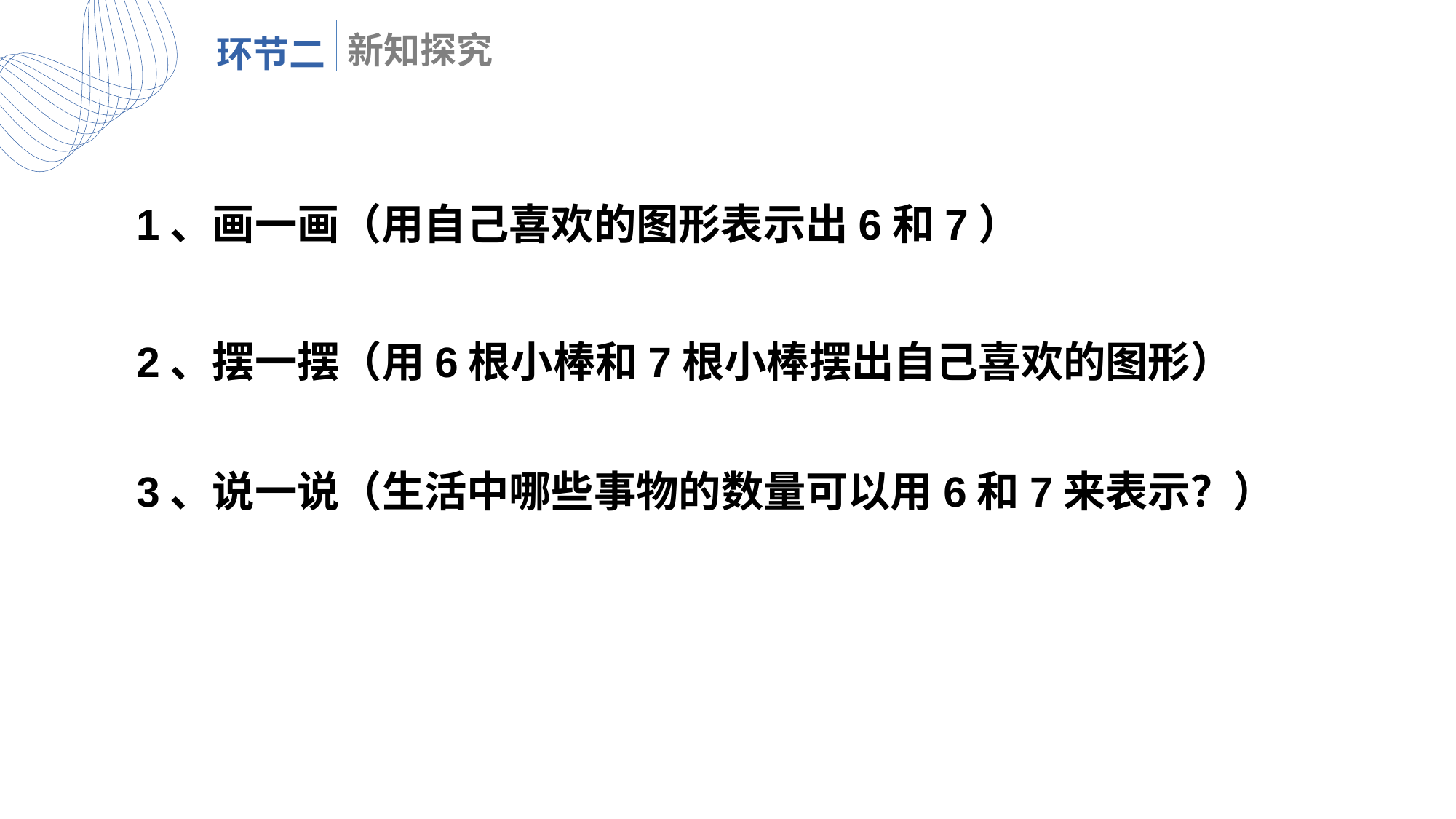

1、画一画（用自己喜欢的图形表示出6和7）
  2、摆一摆（用6根小棒和7根小棒摆出自己喜欢的图形）
  3、说一说（生活中哪些事物的数量可以用6和7来表示？）